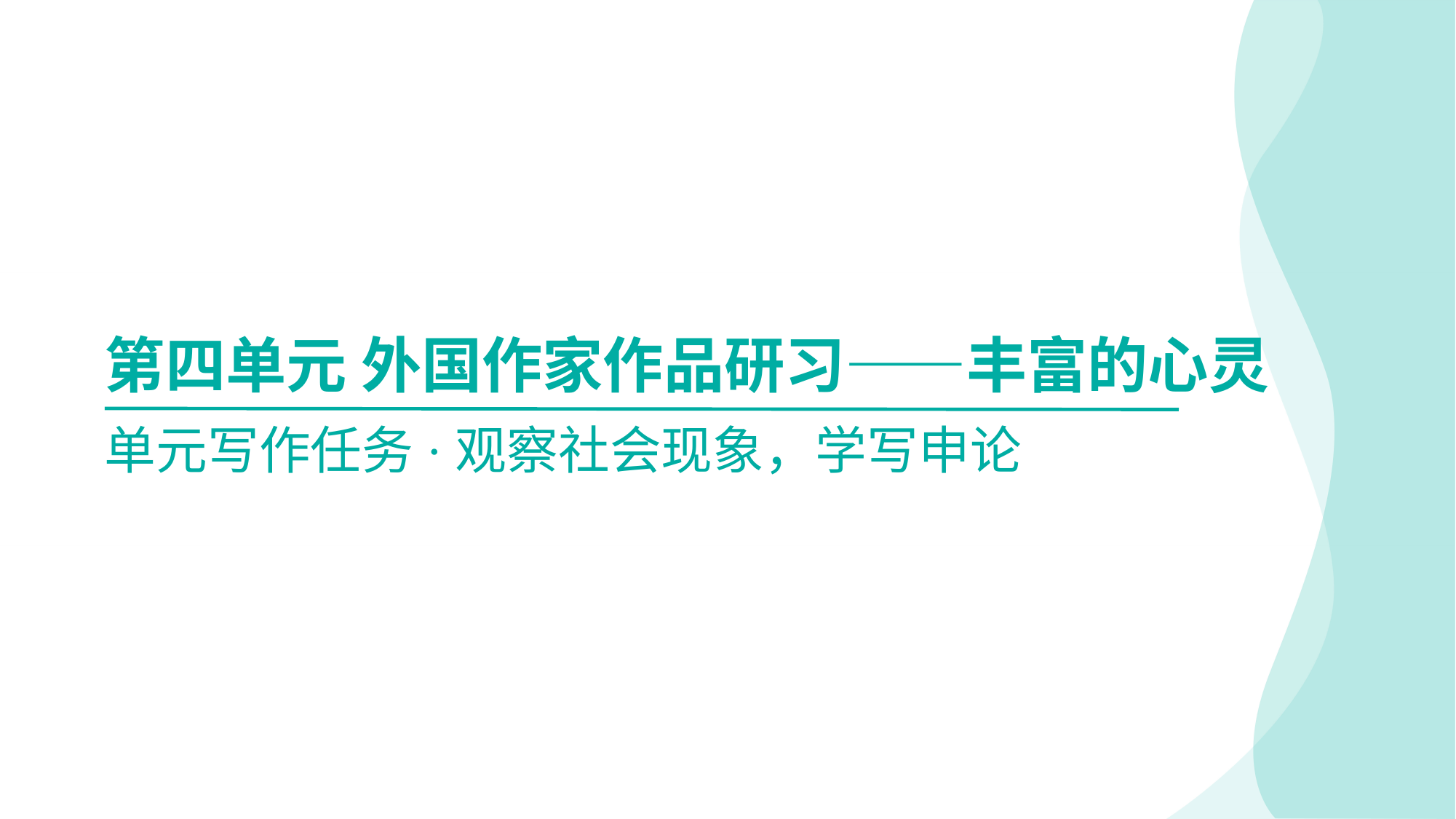

第四单元 外国作家作品研习——丰富的心灵

单元写作任务·观察社会现象，学写申论